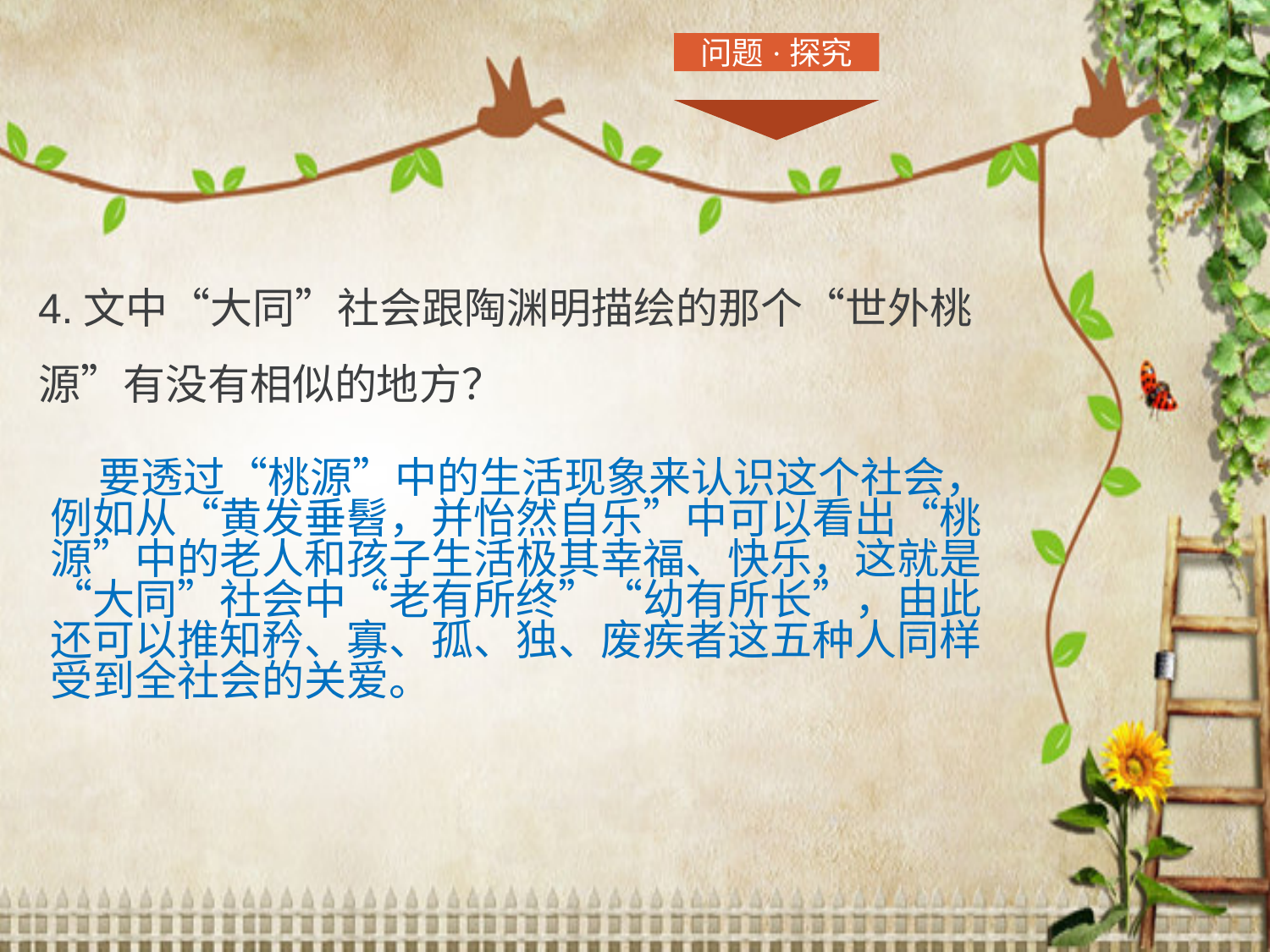

问题·探究

4.文中“大同”社会跟陶渊明描绘的那个“世外桃源”有没有相似的地方？
    要透过“桃源”中的生活现象来认识这个社会，例如从“黄发垂髫，并怡然自乐”中可以看出“桃源”中的老人和孩子生活极其幸福、快乐，这就是“大同”社会中“老有所终”“幼有所长”，由此还可以推知矜、寡、孤、独、废疾者这五种人同样受到全社会的关爱。